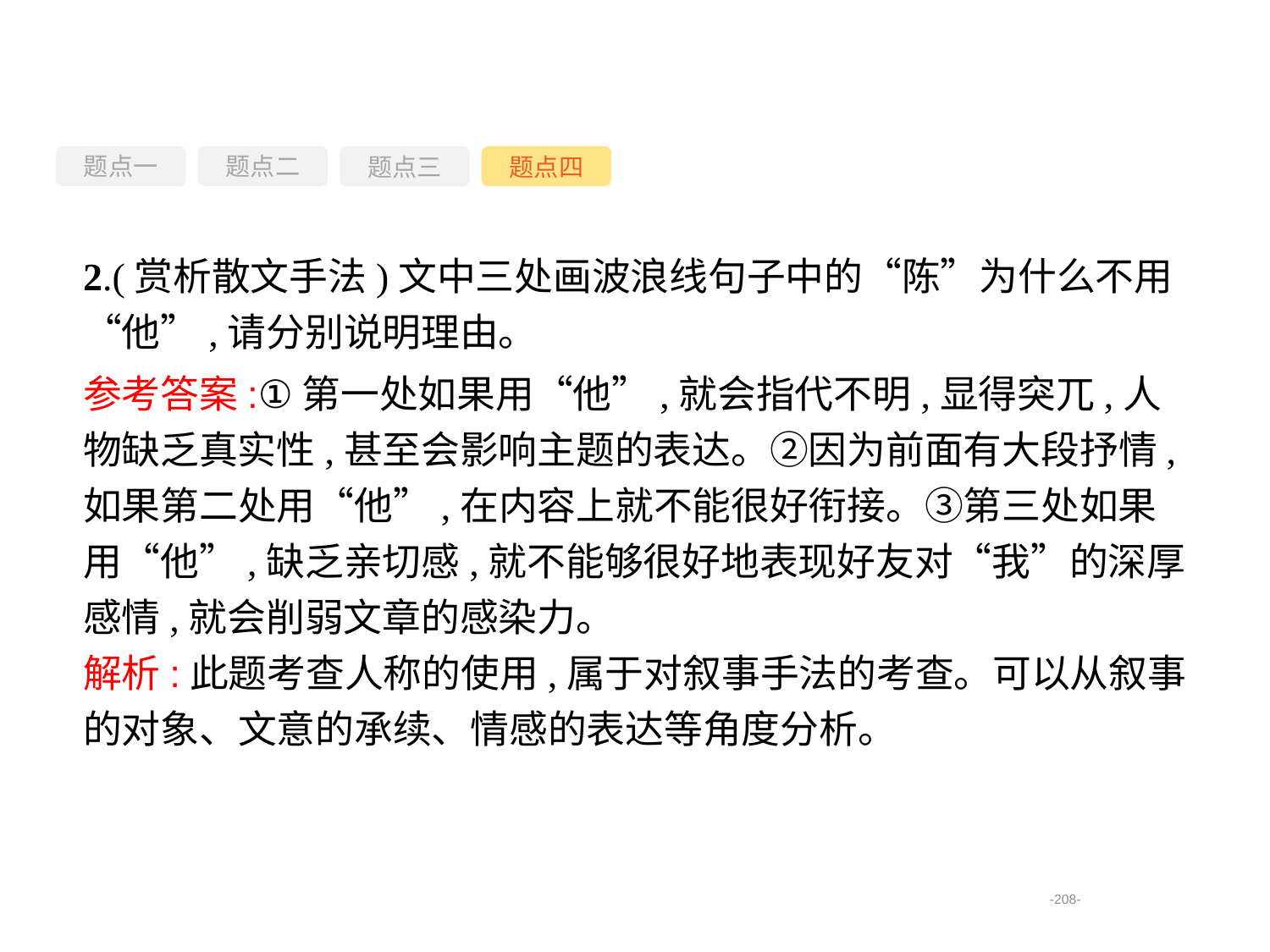

题点一
题点三
题点四
题点二
2.(赏析散文手法)文中三处画波浪线句子中的“陈”为什么不用“他”,请分别说明理由。
参考答案:①第一处如果用“他”,就会指代不明,显得突兀,人物缺乏真实性,甚至会影响主题的表达。②因为前面有大段抒情,如果第二处用“他”,在内容上就不能很好衔接。③第三处如果用“他”,缺乏亲切感,就不能够很好地表现好友对“我”的深厚感情,就会削弱文章的感染力。
解析:此题考查人称的使用,属于对叙事手法的考查。可以从叙事的对象、文意的承续、情感的表达等角度分析。
-208-